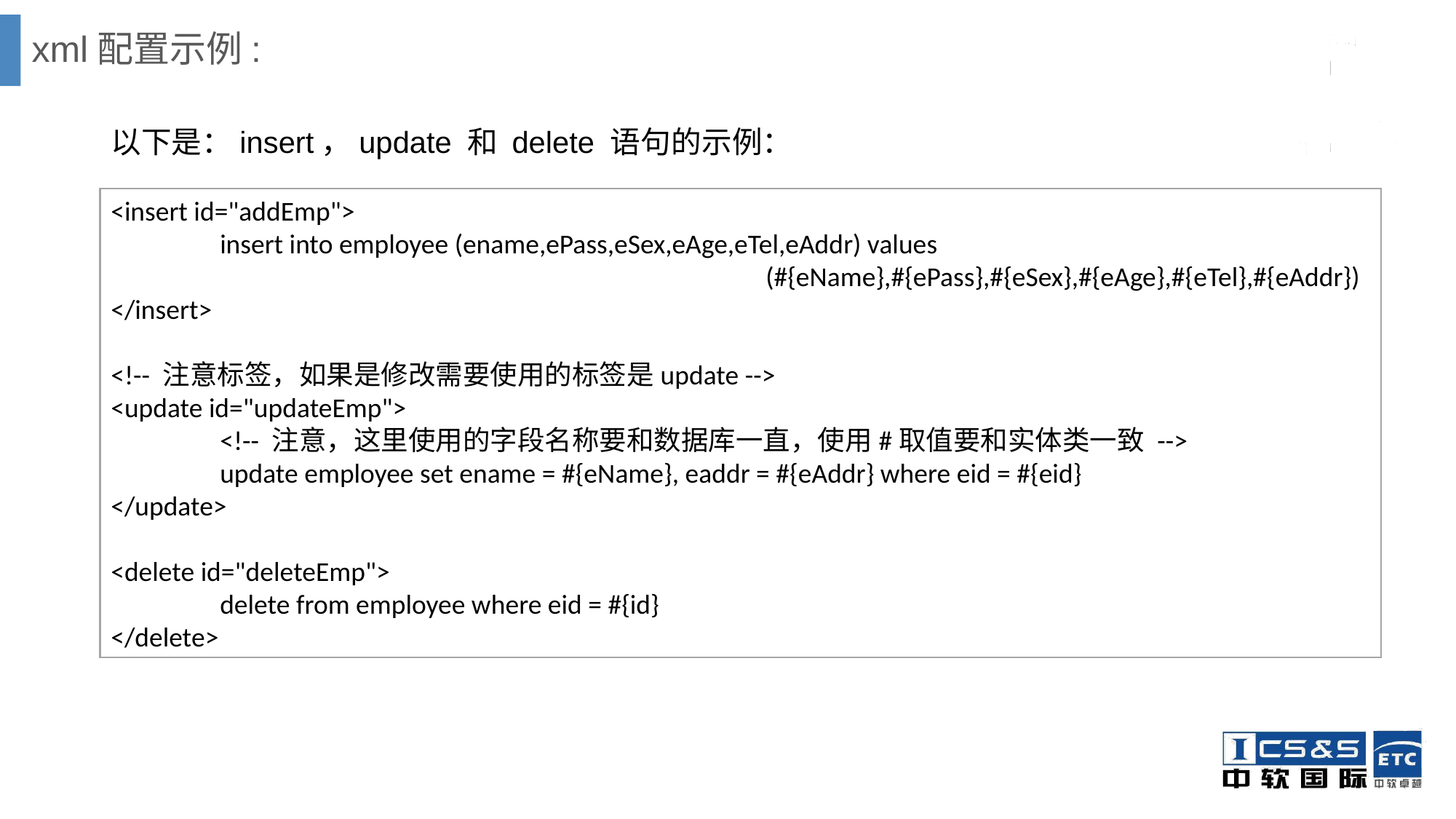

# xml配置示例:
以下是：insert，update 和 delete 语句的示例：
<insert id="addEmp">
	insert into employee (ename,ePass,eSex,eAge,eTel,eAddr) values   										(#{eName},#{ePass},#{eSex},#{eAge},#{eTel},#{eAddr})
</insert>

<!-- 注意标签，如果是修改需要使用的标签是update -->
<update id="updateEmp">
	<!-- 注意，这里使用的字段名称要和数据库一直，使用#取值要和实体类一致 -->
	update employee set ename = #{eName}, eaddr = #{eAddr} where eid = #{eid}
</update>

<delete id="deleteEmp">
	delete from employee where eid = #{id}
</delete>